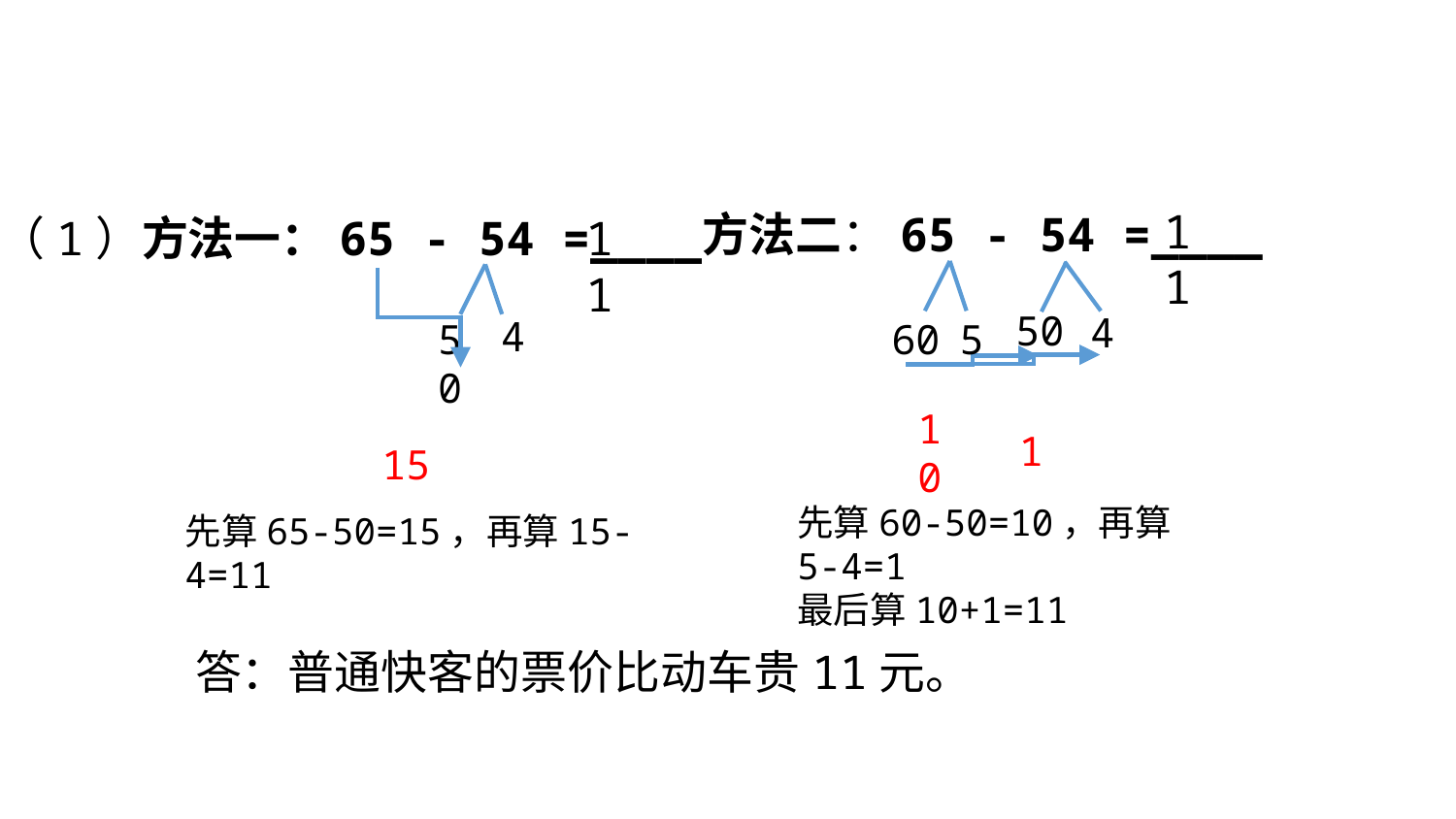

11
方法二：65 - 54 =____
（1）方法一：65 - 54 =____
11
50
4
4
60
50
5
10
1
15
先算60-50=10，再算5-4=1
最后算10+1=11
先算65-50=15，再算15-4=11
答：普通快客的票价比动车贵11元。